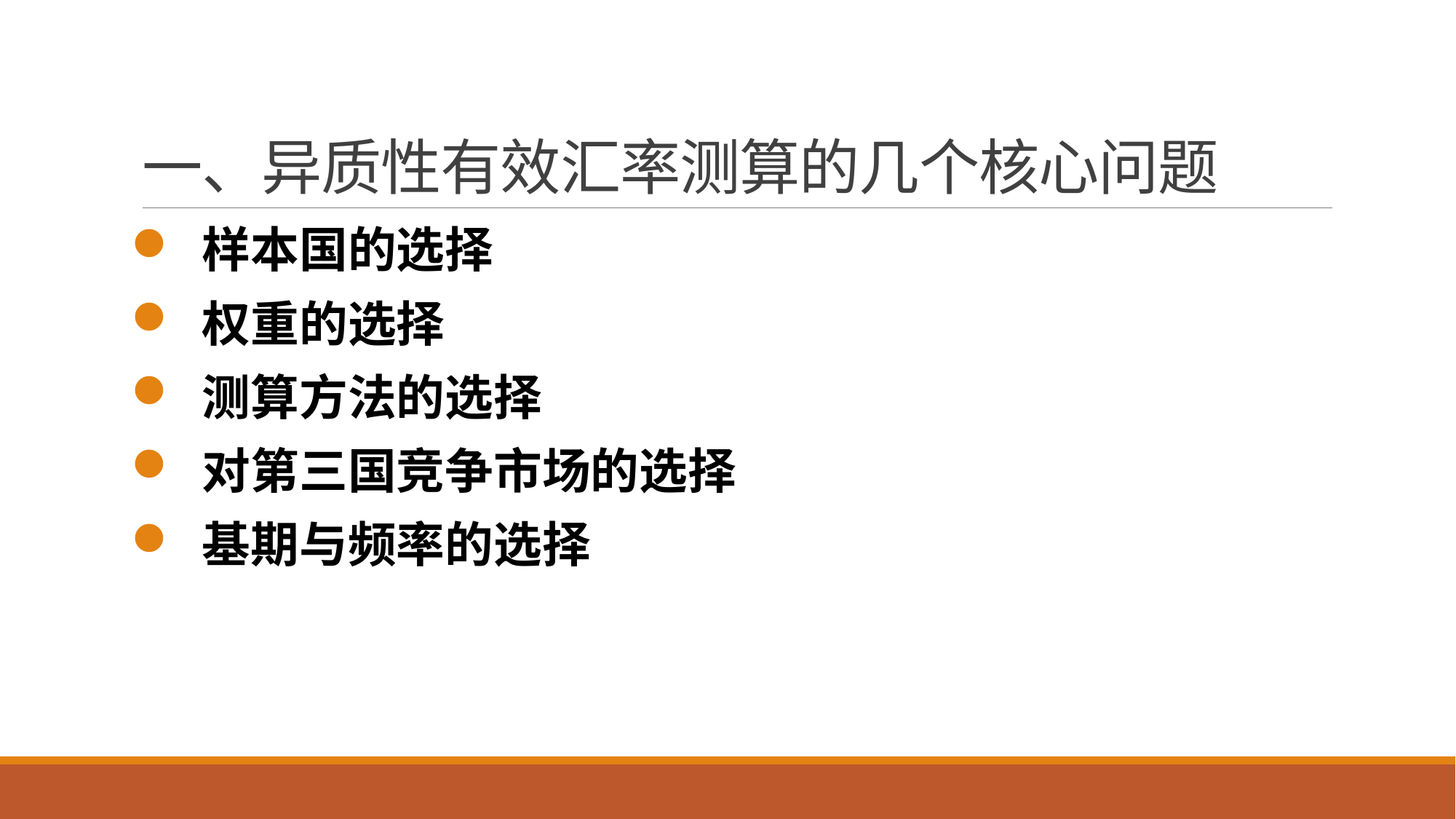

# 一、异质性有效汇率测算的几个核心问题
 样本国的选择
 权重的选择
 测算方法的选择
 对第三国竞争市场的选择
 基期与频率的选择